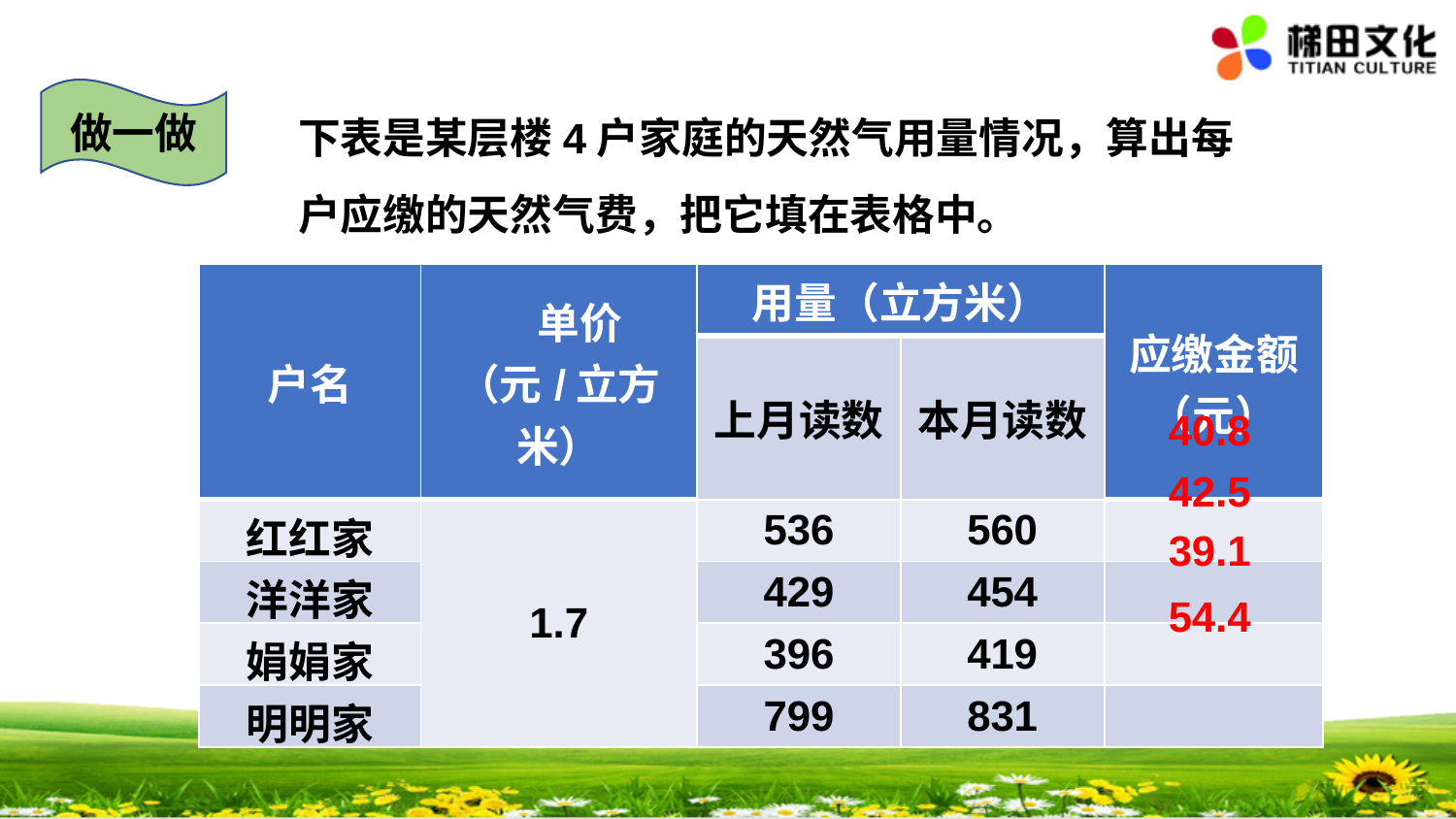

做一做
下表是某层楼4户家庭的天然气用量情况，算出每户应缴的天然气费，把它填在表格中。
| 户名 | 单价 （元/立方米） | 用量（立方米） |  | 应缴金额 （元） |
| --- | --- | --- | --- | --- |
|  |  | 上月读数 | 本月读数 |  |
| 红红家 | 1.7 | 536 | 560 |  |
| 洋洋家 |  | 429 | 454 |  |
| 娟娟家 |  | 396 | 419 |  |
| 明明家 |  | 799 | 831 |  |
40.8
42.5
39.1
54.4